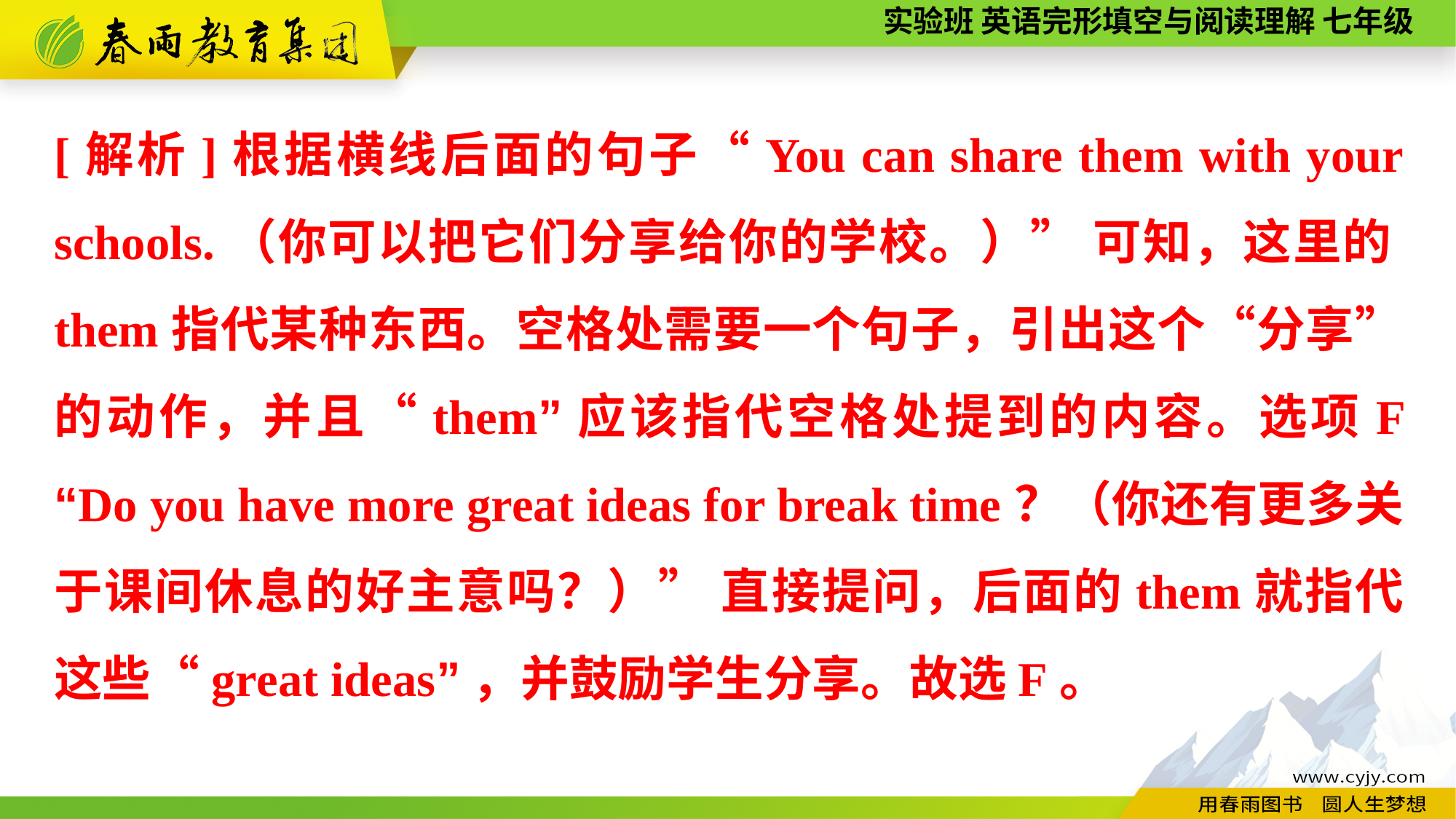

[解析]根据横线后面的句子“You can share them with your schools.（你可以把它们分享给你的学校。）” 可知，这里的them指代某种东西。空格处需要一个句子，引出这个“分享”的动作，并且“them”应该指代空格处提到的内容。选项F “Do you have more great ideas for break time？（你还有更多关于课间休息的好主意吗？）” 直接提问，后面的them就指代这些“great ideas”，并鼓励学生分享。故选F。